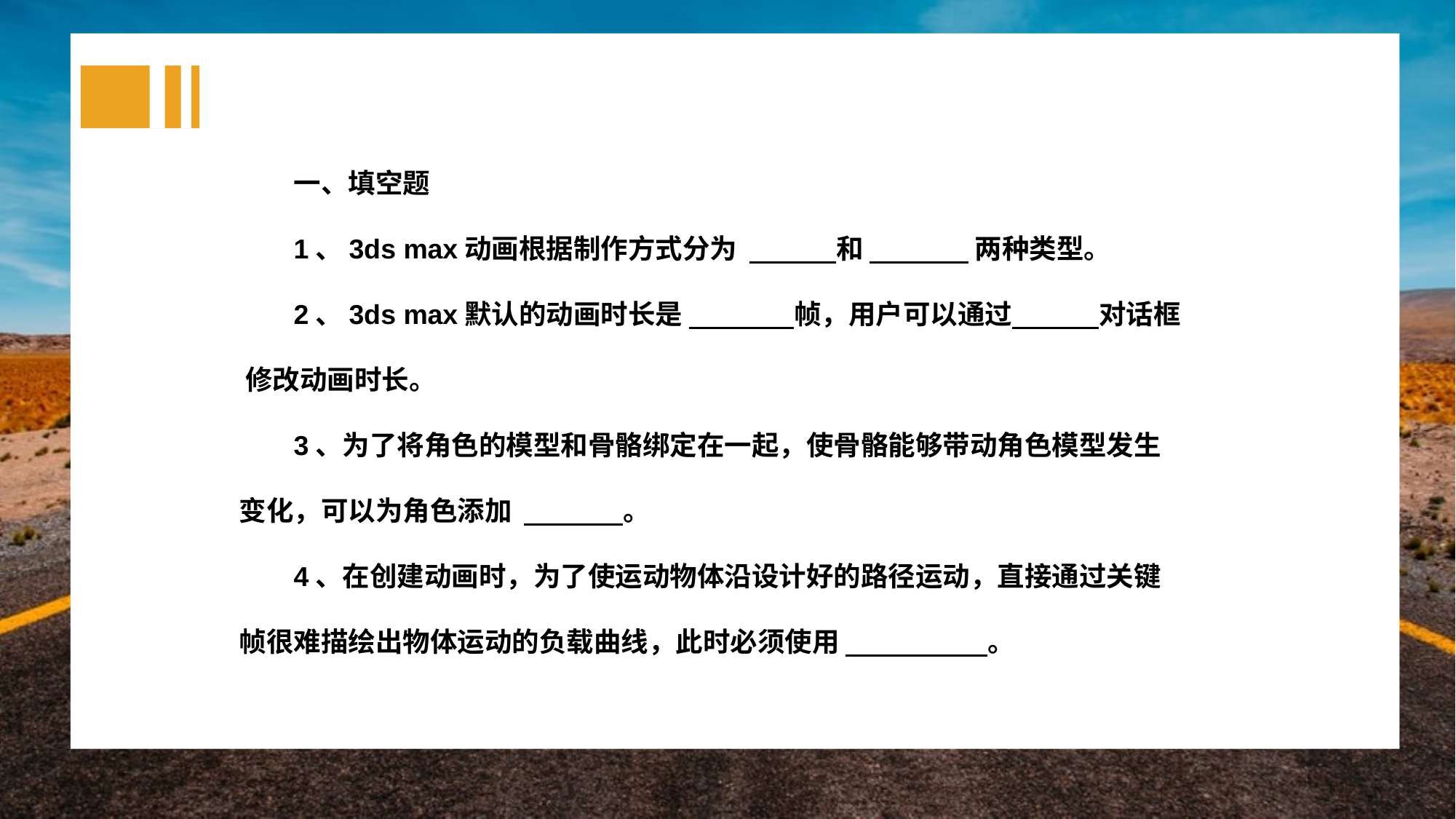

一、填空题
1、3ds max动画根据制作方式分为                和                  两种类型。
2、3ds max默认的动画时长是                  帧，用户可以通过              对话框  修改动画时长。
3、为了将角色的模型和骨骼绑定在一起，使骨骼能够带动角色模型发生变化，可以为角色添加                  。
4、在创建动画时，为了使运动物体沿设计好的路径运动，直接通过关键帧很难描绘出物体运动的负载曲线，此时必须使用                        。